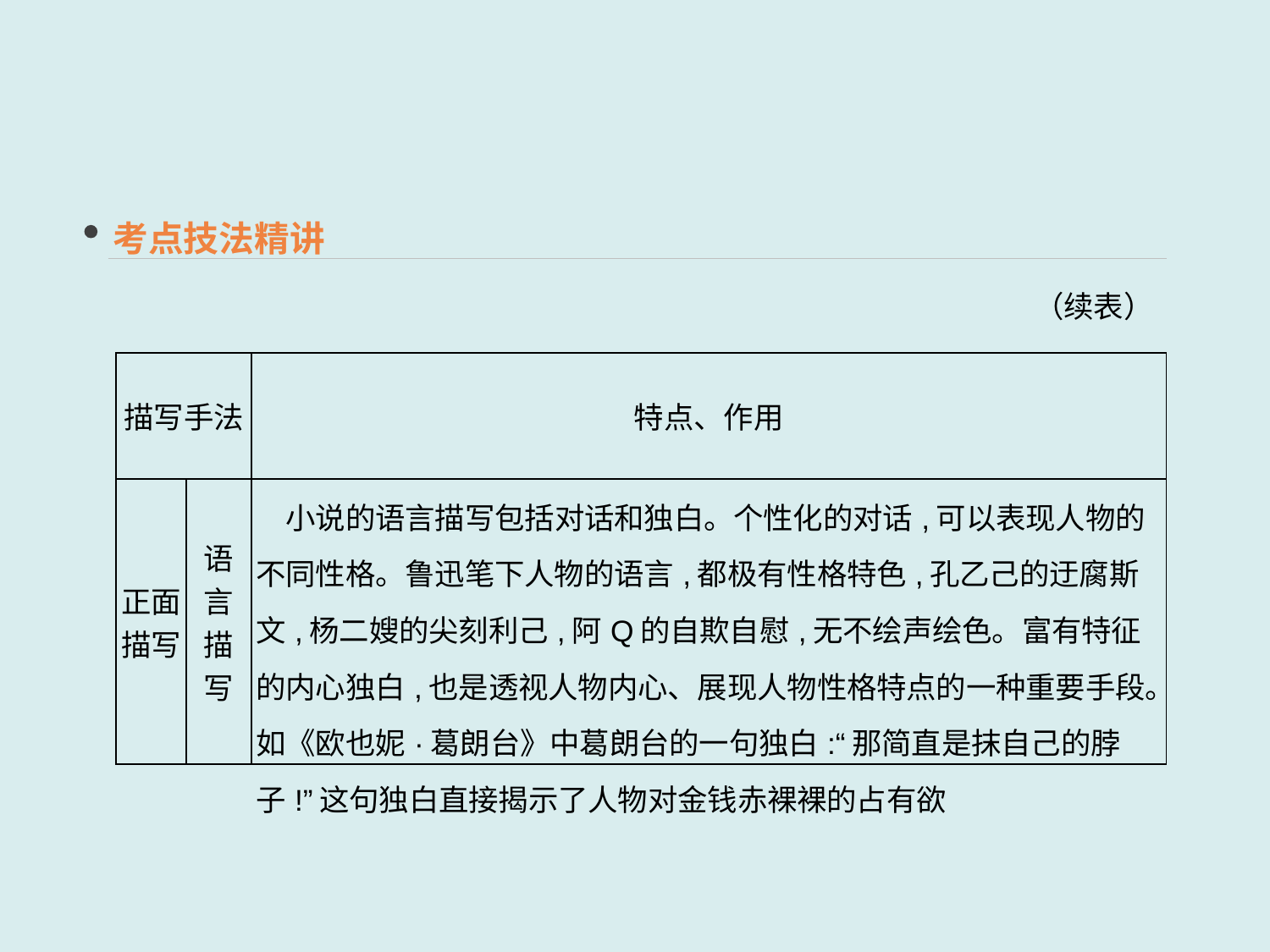

考点技法精讲

（续表）
| 描写手法 |  | 特点、作用 |
| --- | --- | --- |
| 正面描写 | 语言 描写 | 小说的语言描写包括对话和独白。个性化的对话,可以表现人物的不同性格。鲁迅笔下人物的语言,都极有性格特色,孔乙己的迂腐斯文,杨二嫂的尖刻利己,阿Q的自欺自慰,无不绘声绘色。富有特征的内心独白,也是透视人物内心、展现人物性格特点的一种重要手段。如《欧也妮·葛朗台》中葛朗台的一句独白:“那简直是抹自己的脖子!”这句独白直接揭示了人物对金钱赤裸裸的占有欲 |